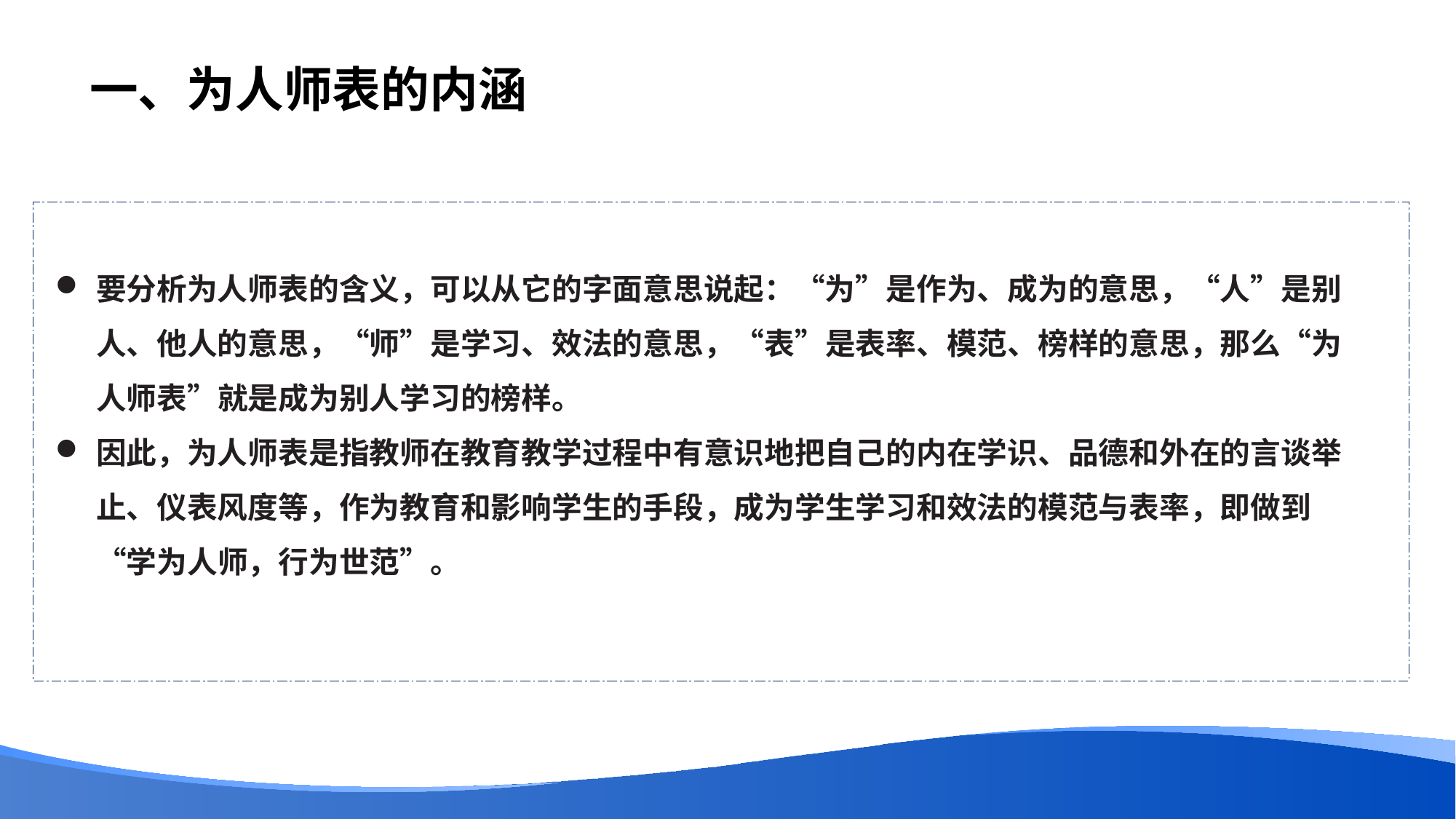

# 一、为人师表的内涵

要分析为人师表的含义，可以从它的字面意思说起：“为”是作为、成为的意思，“人”是别人、他人的意思，“师”是学习、效法的意思，“表”是表率、模范、榜样的意思，那么“为人师表”就是成为别人学习的榜样。
因此，为人师表是指教师在教育教学过程中有意识地把自己的内在学识、品德和外在的言谈举止、仪表风度等，作为教育和影响学生的手段，成为学生学习和效法的模范与表率，即做到“学为人师，行为世范”。